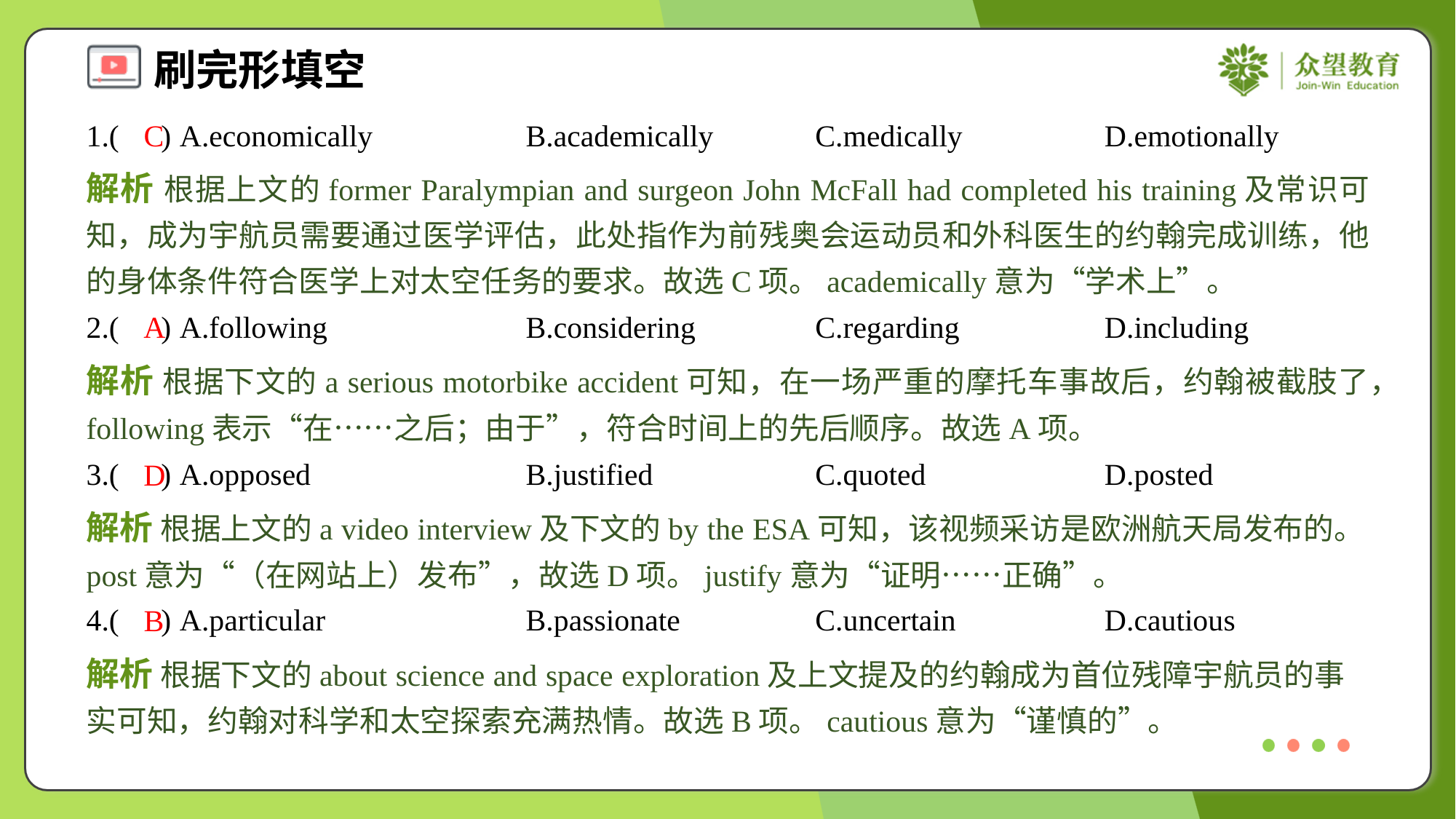

1.(     ) A.economically	B.academically	C.medically	D.emotionally
C
解析 根据上文的former Paralympian and surgeon John McFall had completed his training及常识可知，成为宇航员需要通过医学评估，此处指作为前残奥会运动员和外科医生的约翰完成训练，他的身体条件符合医学上对太空任务的要求。故选C项。academically意为“学术上”。
2.(     ) A.following	B.considering	C.regarding	D.including
A
解析 根据下文的a serious motorbike accident可知，在一场严重的摩托车事故后，约翰被截肢了，following表示“在……之后；由于”，符合时间上的先后顺序。故选A项。
3.(     ) A.opposed	B.justified	C.quoted	D.posted
D
解析 根据上文的a video interview及下文的by the ESA可知，该视频采访是欧洲航天局发布的。post意为“（在网站上）发布”，故选D项。justify意为“证明……正确”。
4.(     ) A.particular	B.passionate	C.uncertain	D.cautious
B
解析 根据下文的about science and space exploration及上文提及的约翰成为首位残障宇航员的事实可知，约翰对科学和太空探索充满热情。故选B项。cautious意为“谨慎的”。